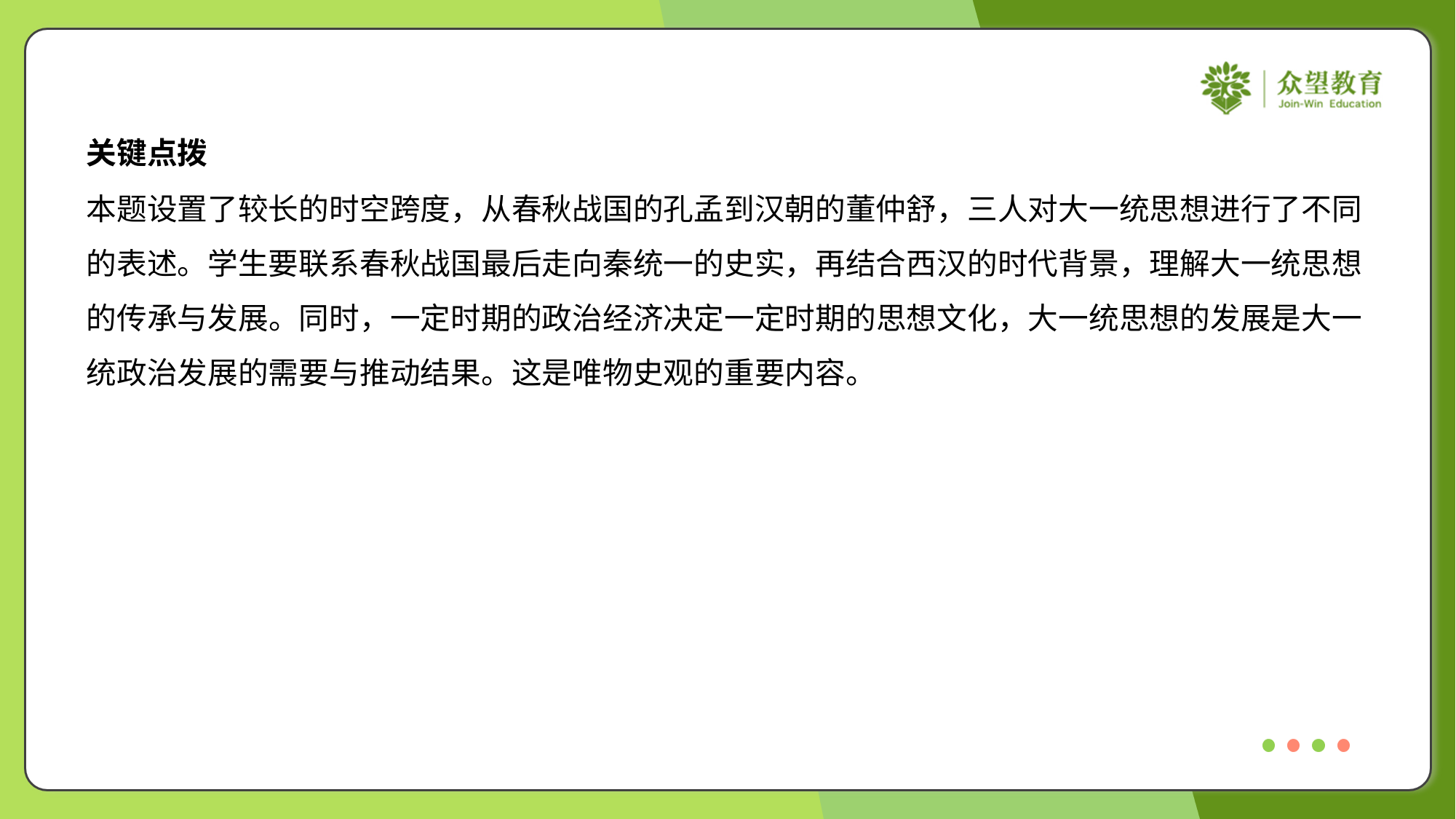

关键点拨
本题设置了较长的时空跨度，从春秋战国的孔孟到汉朝的董仲舒，三人对大一统思想进行了不同
的表述。学生要联系春秋战国最后走向秦统一的史实，再结合西汉的时代背景，理解大一统思想
的传承与发展。同时，一定时期的政治经济决定一定时期的思想文化，大一统思想的发展是大一
统政治发展的需要与推动结果。这是唯物史观的重要内容。